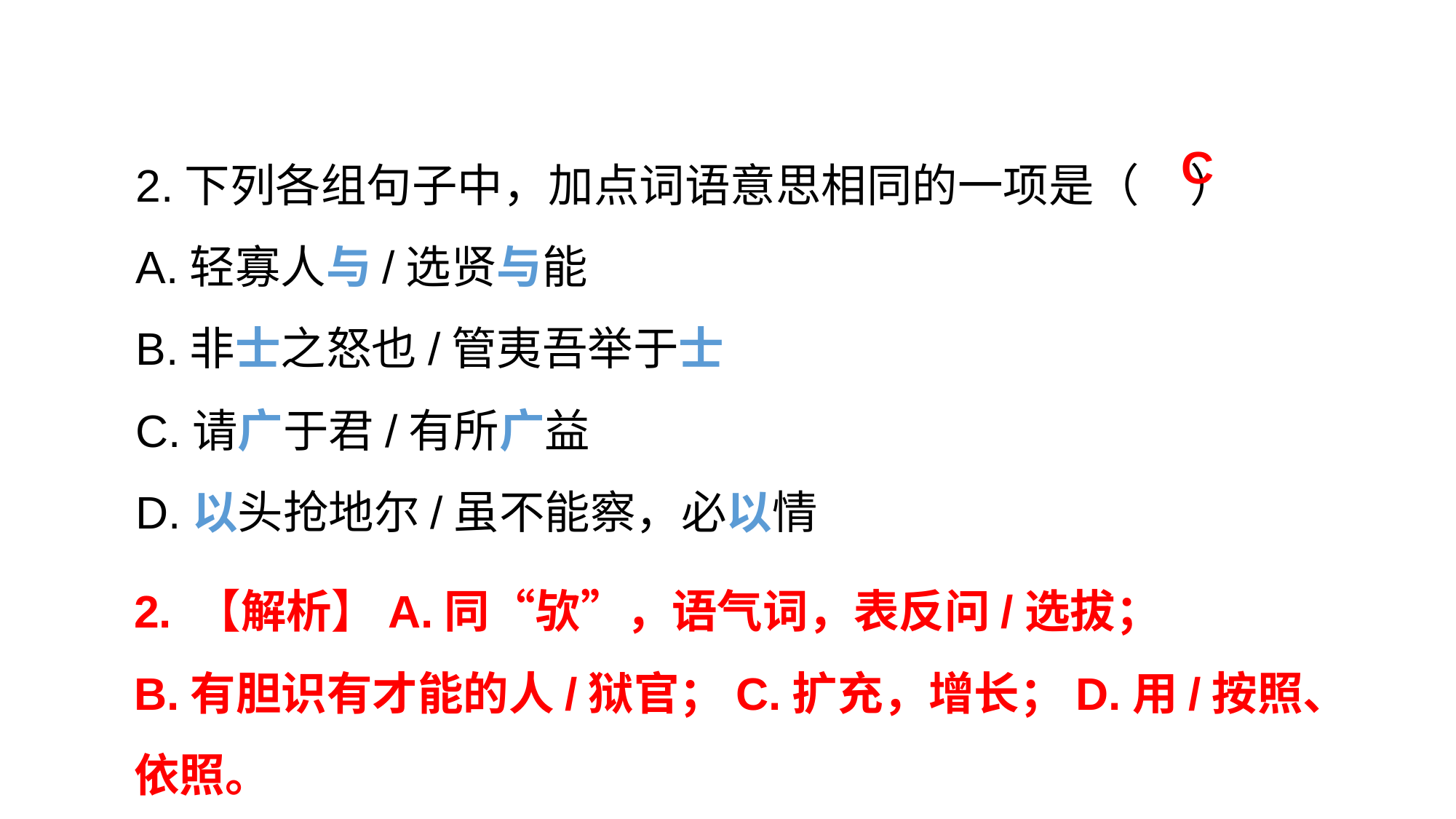

2.下列各组句子中，加点词语意思相同的一项是（     ）
A.轻寡人与/选贤与能
B.非士之怒也/管夷吾举于士
C.请广于君/有所广益
D.以头抢地尔/虽不能察，必以情
C
2. 【解析】A.同“欤”，语气词，表反问/选拔；
B.有胆识有才能的人/狱官；C.扩充，增长；D.用/按照、依照。